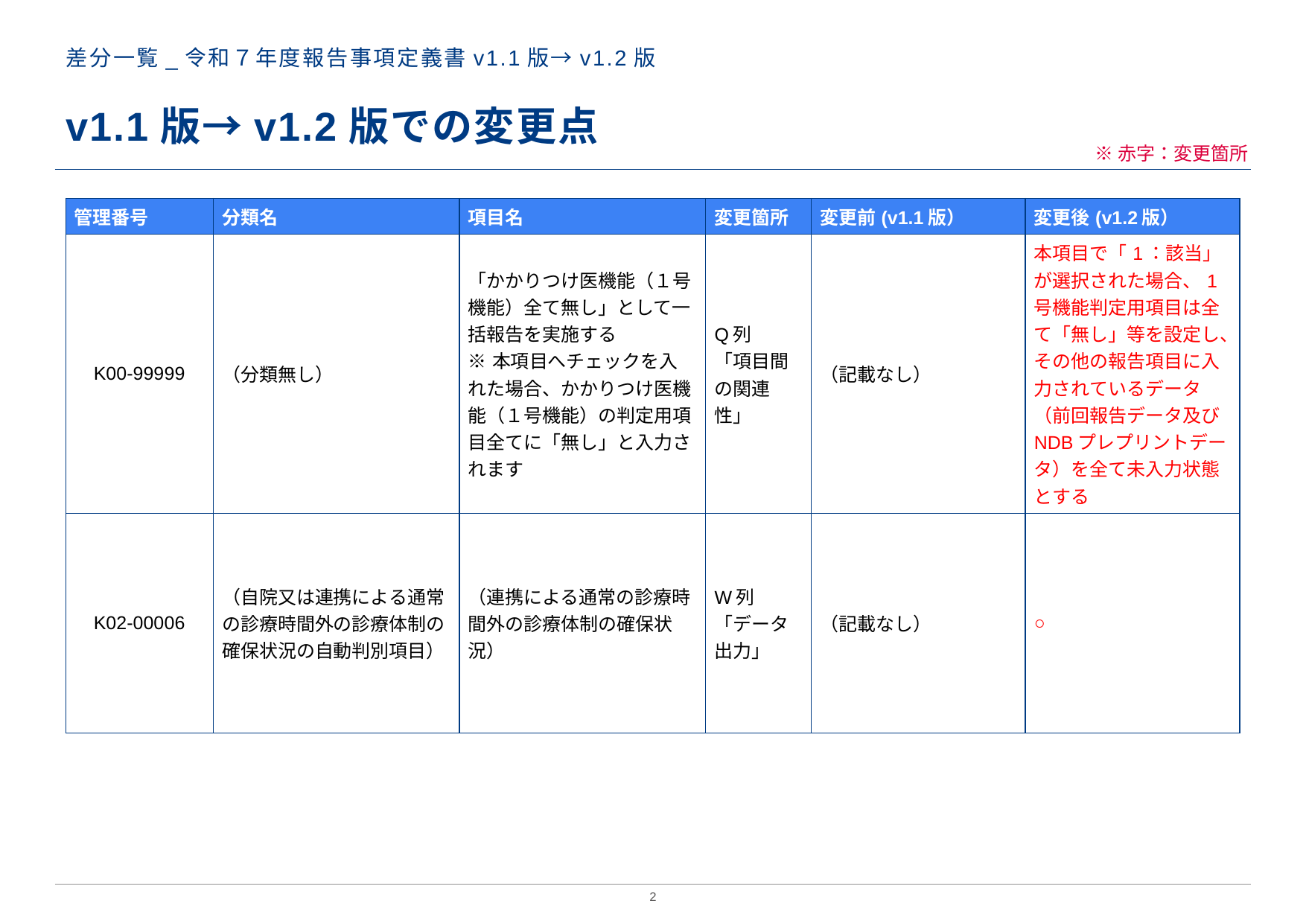

# 差分一覧_令和７年度報告事項定義書v1.1版→v1.2版
v1.1版→v1.2版での変更点
※赤字：変更箇所
| 管理番号 | 分類名 | 項目名 | 変更箇所 | 変更前(v1.1版） | 変更後(v1.2版） |
| --- | --- | --- | --- | --- | --- |
| K00-99999 | （分類無し） | 「かかりつけ医機能（１号機能）全て無し」として一括報告を実施する ※本項目へチェックを入れた場合、かかりつけ医機能（１号機能）の判定用項目全てに「無し」と入力されます | Q列 「項目間の関連性」 | （記載なし） | 本項目で「1：該当」が選択された場合、1号機能判定用項目は全て「無し」等を設定し、その他の報告項目に入力されているデータ（前回報告データ及びNDBプレプリントデータ）を全て未入力状態とする |
| K02-00006 | （自院又は連携による通常の診療時間外の診療体制の確保状況の自動判別項目） | （連携による通常の診療時間外の診療体制の確保状況） | W列 「データ出力」 | （記載なし） | ○ |